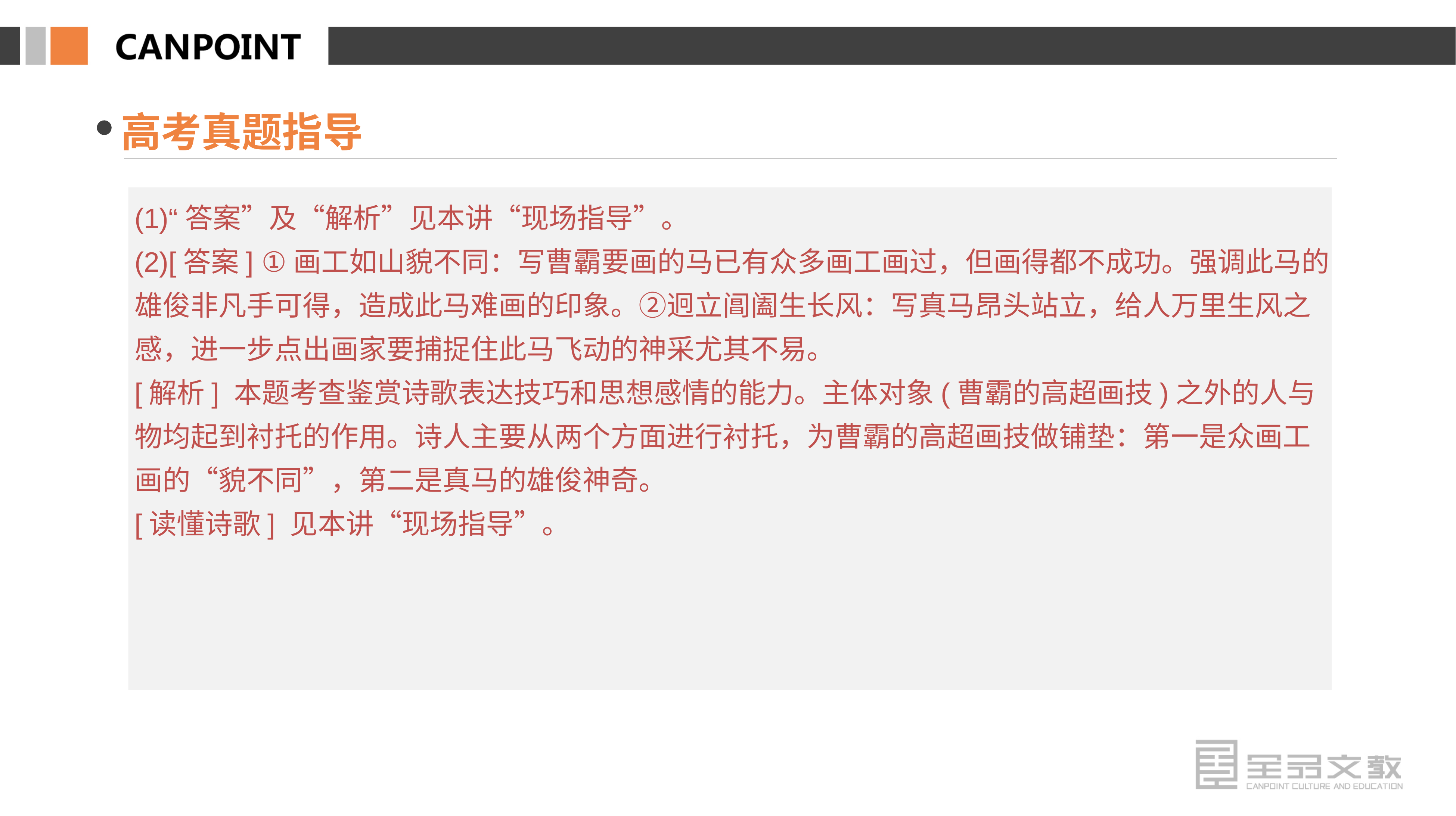

高考真题指导

(1)“答案”及“解析”见本讲“现场指导”。
(2)[答案] ①画工如山貌不同：写曹霸要画的马已有众多画工画过，但画得都不成功。强调此马的雄俊非凡手可得，造成此马难画的印象。②迥立阊阖生长风：写真马昂头站立，给人万里生风之感，进一步点出画家要捕捉住此马飞动的神采尤其不易。
[解析] 本题考查鉴赏诗歌表达技巧和思想感情的能力。主体对象(曹霸的高超画技)之外的人与物均起到衬托的作用。诗人主要从两个方面进行衬托，为曹霸的高超画技做铺垫：第一是众画工画的“貌不同”，第二是真马的雄俊神奇。
[读懂诗歌] 见本讲“现场指导”。